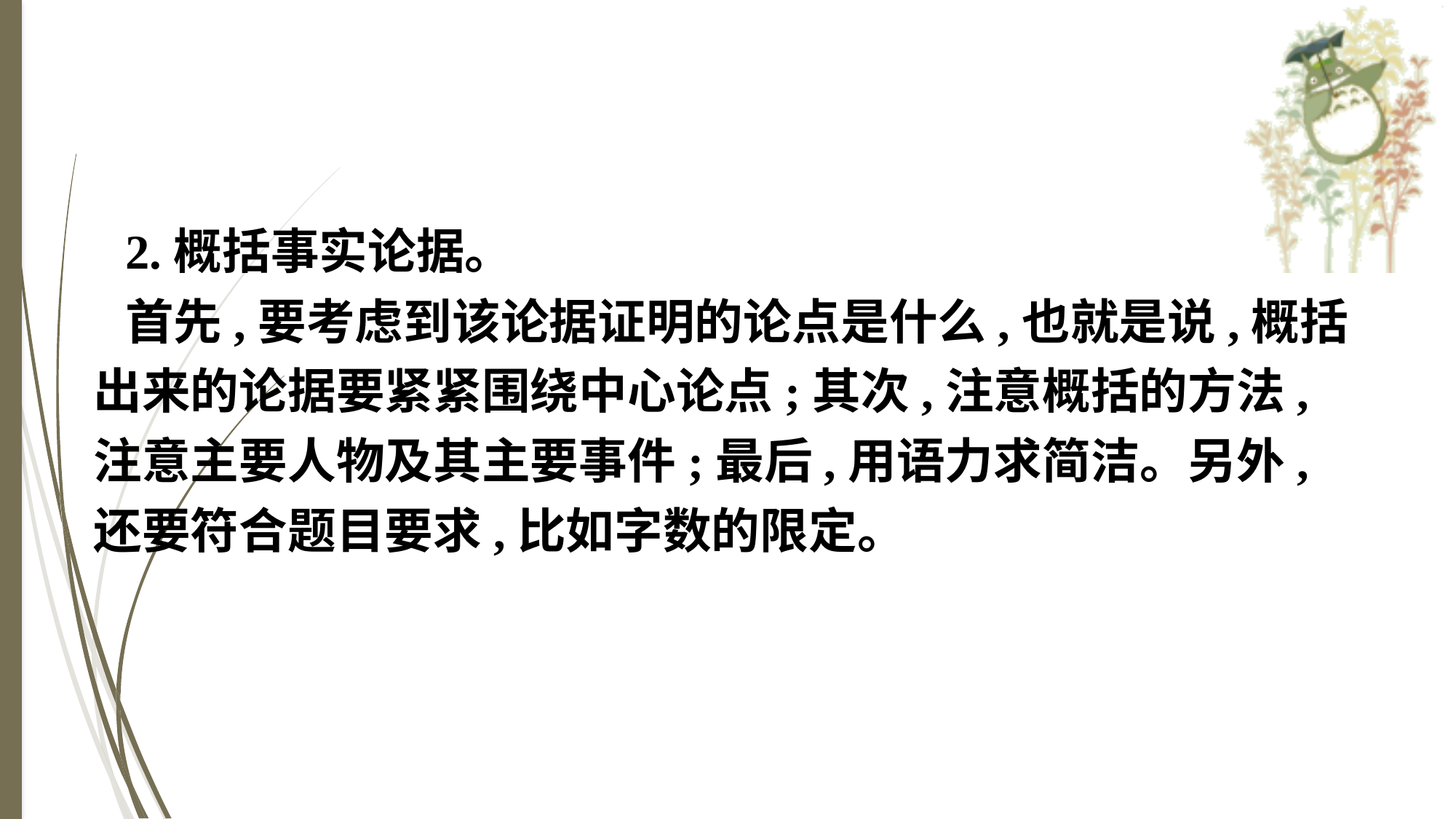

2.概括事实论据。
首先,要考虑到该论据证明的论点是什么,也就是说,概括出来的论据要紧紧围绕中心论点;其次,注意概括的方法,注意主要人物及其主要事件;最后,用语力求简洁。另外,还要符合题目要求,比如字数的限定。